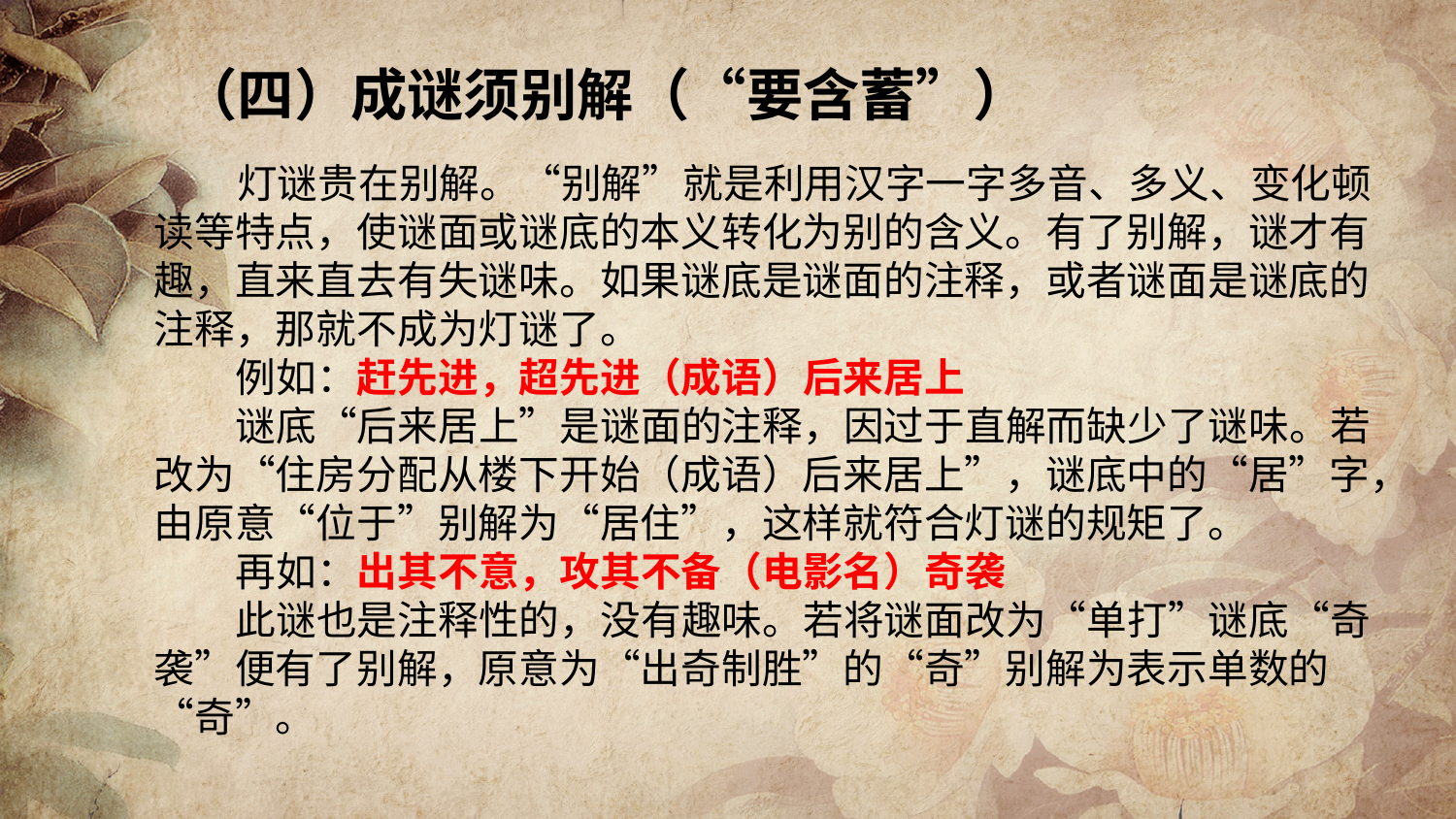

（四）成谜须别解（“要含蓄”）
         灯谜贵在别解。“别解”就是利用汉字一字多音、多义、变化顿读等特点，使谜面或谜底的本义转化为别的含义。有了别解，谜才有趣，直来直去有失谜味。如果谜底是谜面的注释，或者谜面是谜底的注释，那就不成为灯谜了。
        例如：赶先进，超先进（成语）后来居上
        谜底“后来居上”是谜面的注释，因过于直解而缺少了谜味。若改为“住房分配从楼下开始（成语）后来居上”，谜底中的“居”字，由原意“位于”别解为“居住”，这样就符合灯谜的规矩了。
        再如：出其不意，攻其不备（电影名）奇袭
        此谜也是注释性的，没有趣味。若将谜面改为“单打”谜底“奇袭”便有了别解，原意为“出奇制胜”的“奇”别解为表示单数的“奇”。